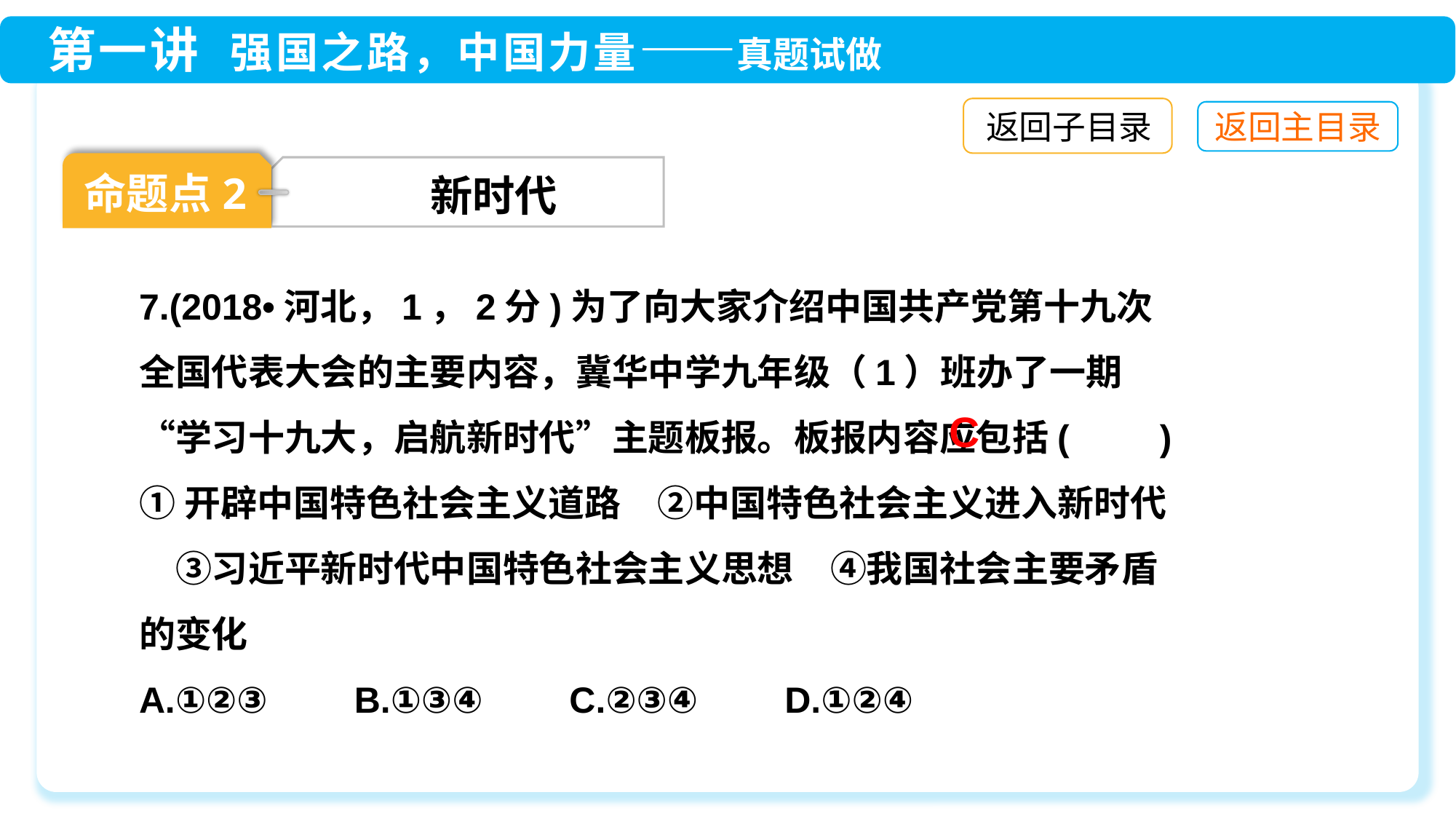

返回子目录

命题点2
新时代

7.(2018•河北，1，2分)为了向大家介绍中国共产党第十九次全国代表大会的主要内容，冀华中学九年级（1）班办了一期“学习十九大，启航新时代”主题板报。板报内容应包括(　　)
①开辟中国特色社会主义道路　②中国特色社会主义进入新时代　③习近平新时代中国特色社会主义思想　④我国社会主要矛盾的变化
A.①②③　    B.①③④　    C.②③④　    D.①②④
C